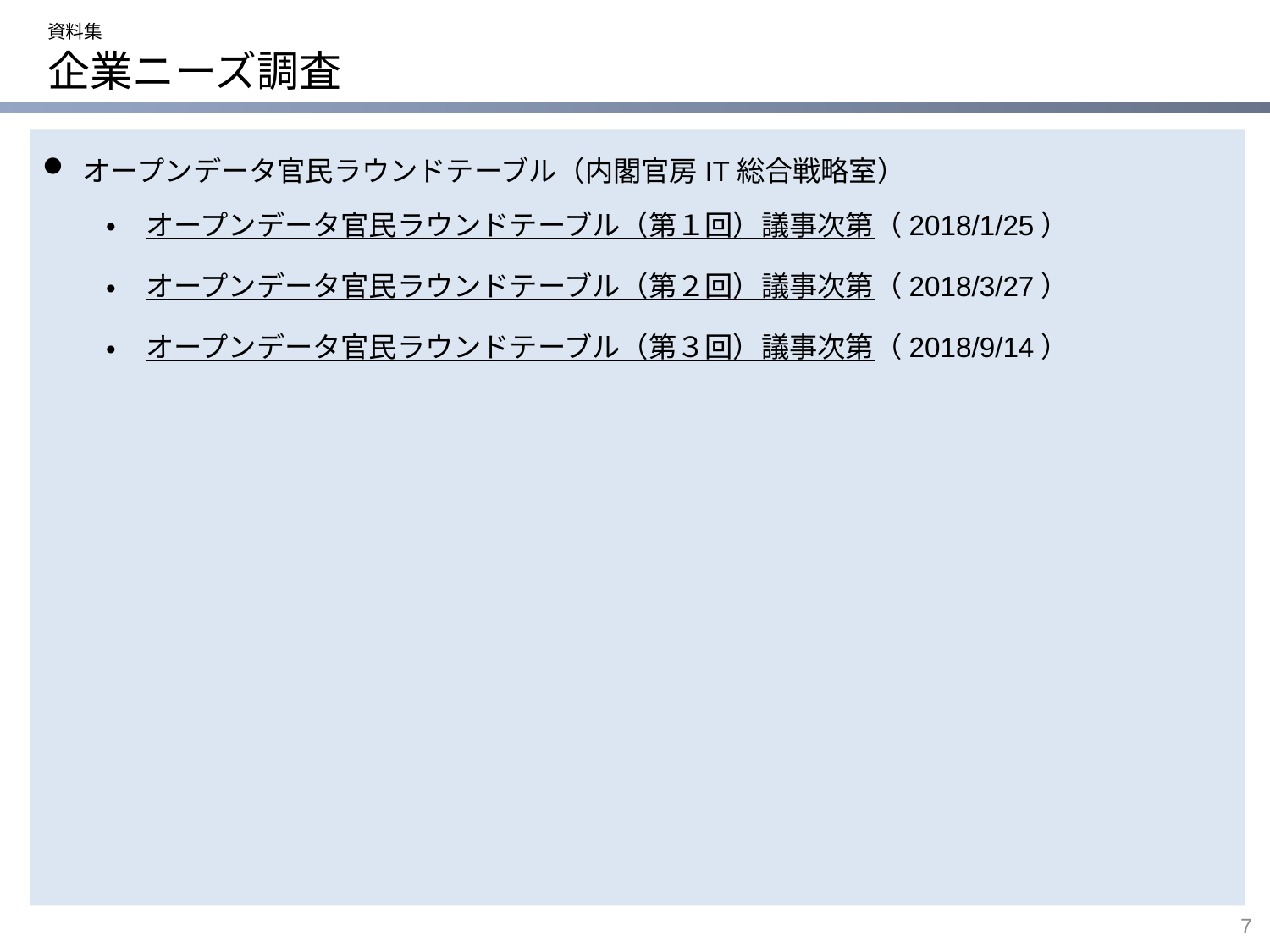

資料集
# 企業ニーズ調査
オープンデータ官民ラウンドテーブル（内閣官房IT総合戦略室）
オープンデータ官民ラウンドテーブル（第１回）議事次第（2018/1/25）
オープンデータ官民ラウンドテーブル（第２回）議事次第（2018/3/27）
オープンデータ官民ラウンドテーブル（第３回）議事次第（2018/9/14）
7